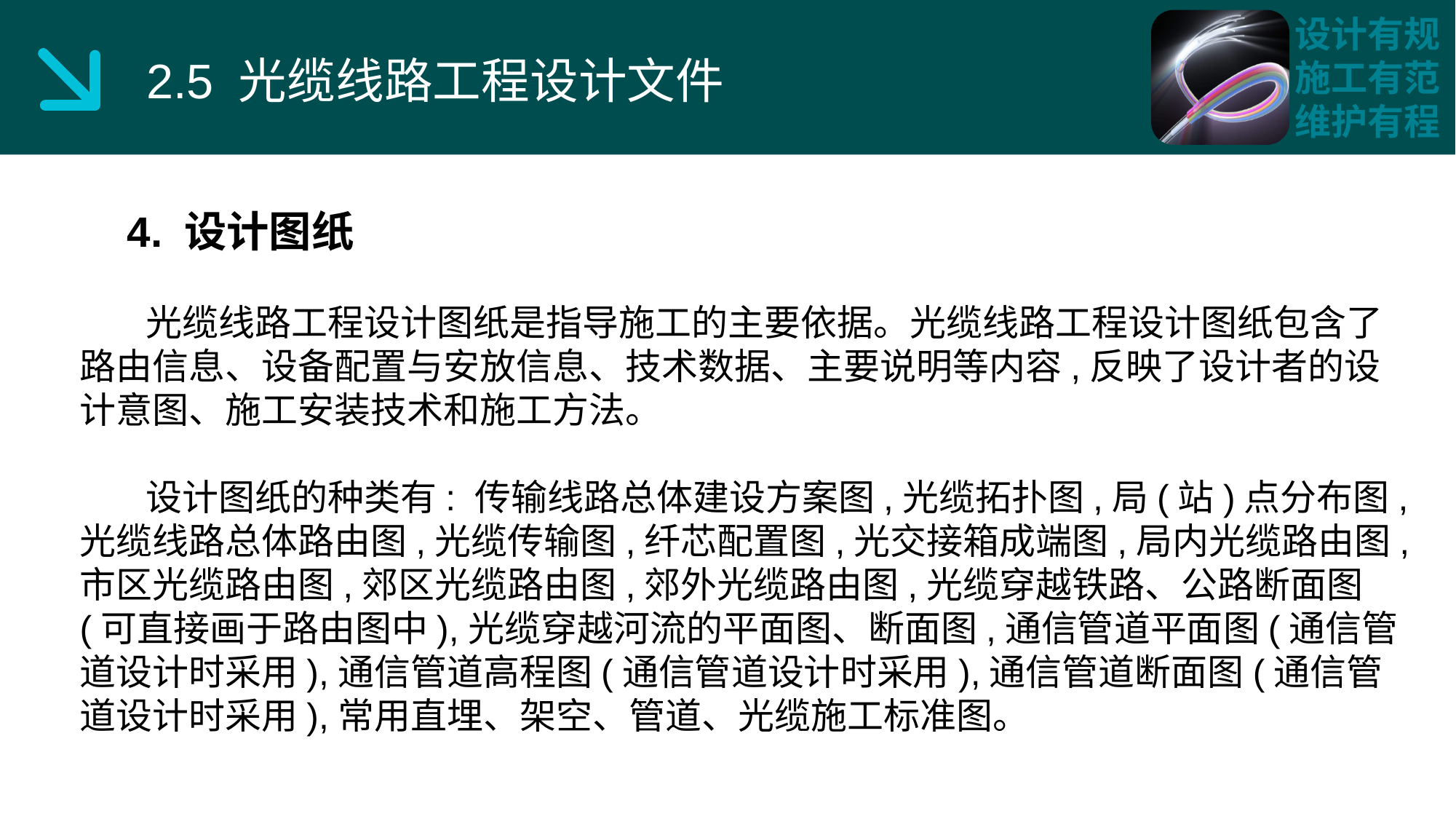

2.5 光缆线路工程设计文件

    4. 设计图纸

       光缆线路工程设计图纸是指导施工的主要依据。光缆线路工程设计图纸包含了路由信息、设备配置与安放信息、技术数据、主要说明等内容,反映了设计者的设计意图、施工安装技术和施工方法。

       设计图纸的种类有: 传输线路总体建设方案图,光缆拓扑图,局(站)点分布图,光缆线路总体路由图,光缆传输图,纤芯配置图,光交接箱成端图,局内光缆路由图,市区光缆路由图,郊区光缆路由图,郊外光缆路由图,光缆穿越铁路、公路断面图(可直接画于路由图中),光缆穿越河流的平面图、断面图,通信管道平面图(通信管道设计时采用),通信管道高程图(通信管道设计时采用),通信管道断面图(通信管道设计时采用),常用直埋、架空、管道、光缆施工标准图。